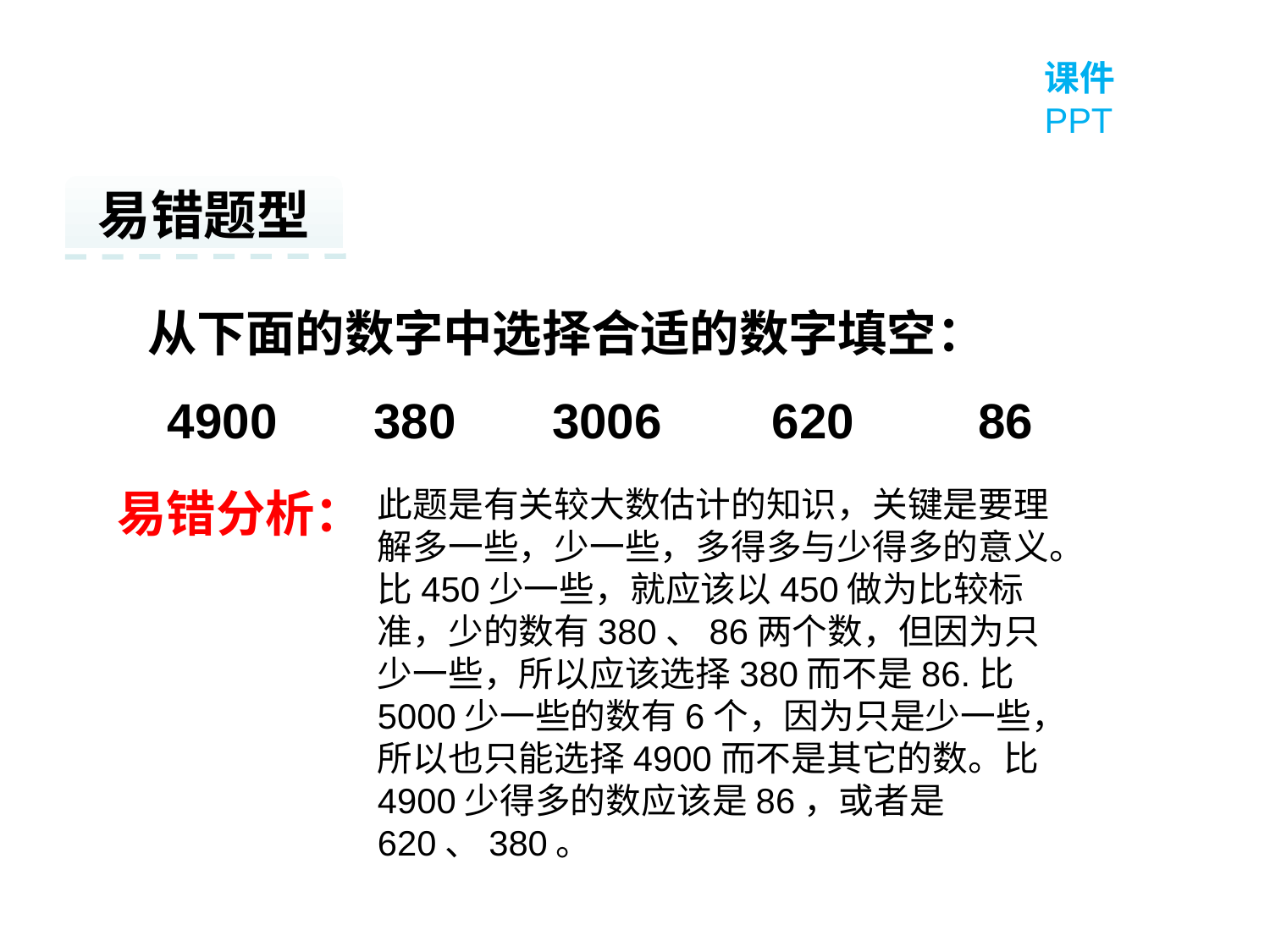

易错题型
从下面的数字中选择合适的数字填空：
4900       380       3006        620         86
易错分析：
此题是有关较大数估计的知识，关键是要理解多一些，少一些，多得多与少得多的意义。比450少一些，就应该以450做为比较标准，少的数有380、86两个数，但因为只少一些，所以应该选择380而不是86.比5000少一些的数有6个，因为只是少一些，所以也只能选择4900而不是其它的数。比4900少得多的数应该是86，或者是620、380。